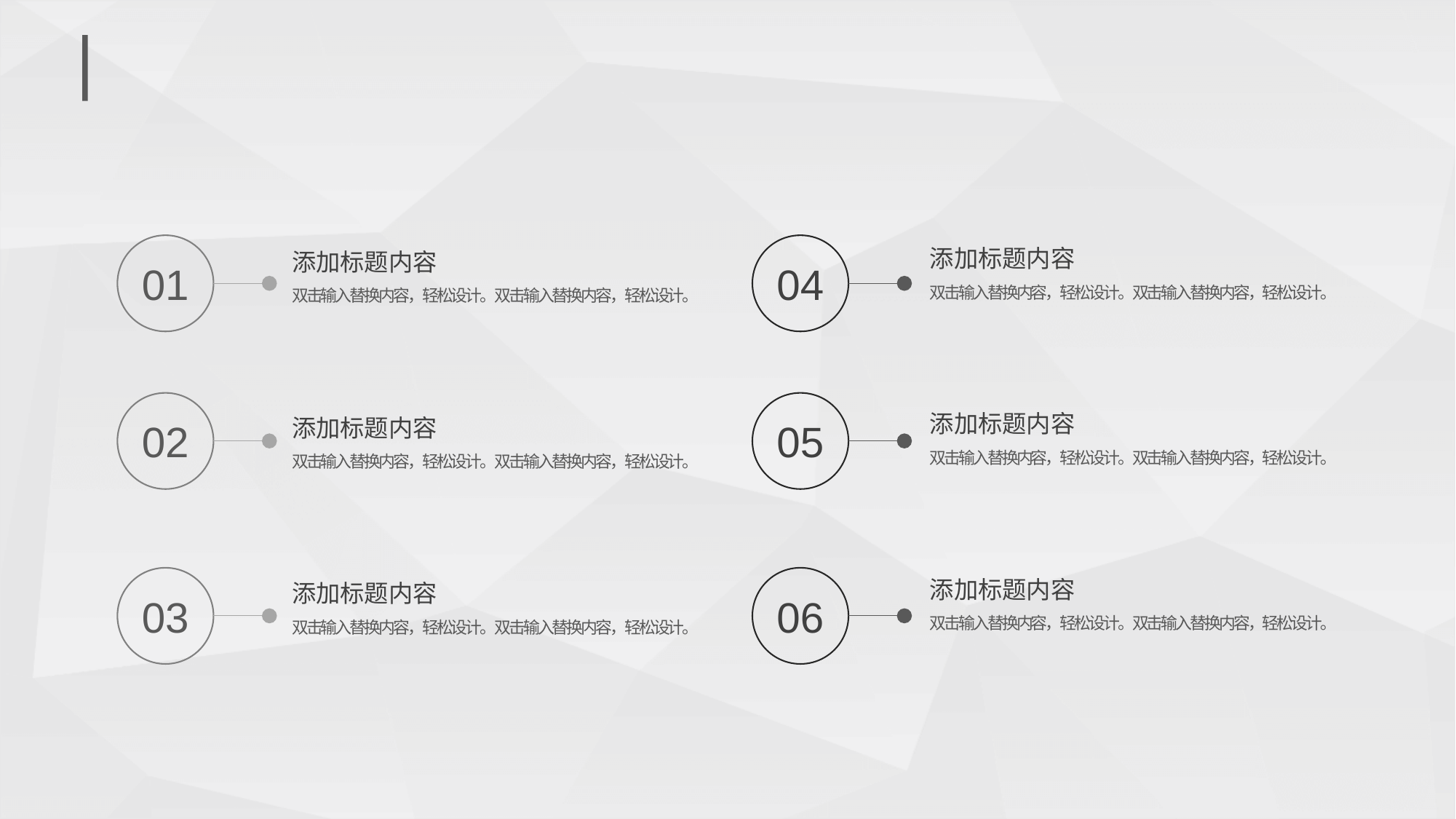

#
01
04
添加标题内容
双击输入替换内容，轻松设计。双击输入替换内容，轻松设计。
添加标题内容
双击输入替换内容，轻松设计。双击输入替换内容，轻松设计。
02
05
添加标题内容
双击输入替换内容，轻松设计。双击输入替换内容，轻松设计。
添加标题内容
双击输入替换内容，轻松设计。双击输入替换内容，轻松设计。
03
06
添加标题内容
双击输入替换内容，轻松设计。双击输入替换内容，轻松设计。
添加标题内容
双击输入替换内容，轻松设计。双击输入替换内容，轻松设计。